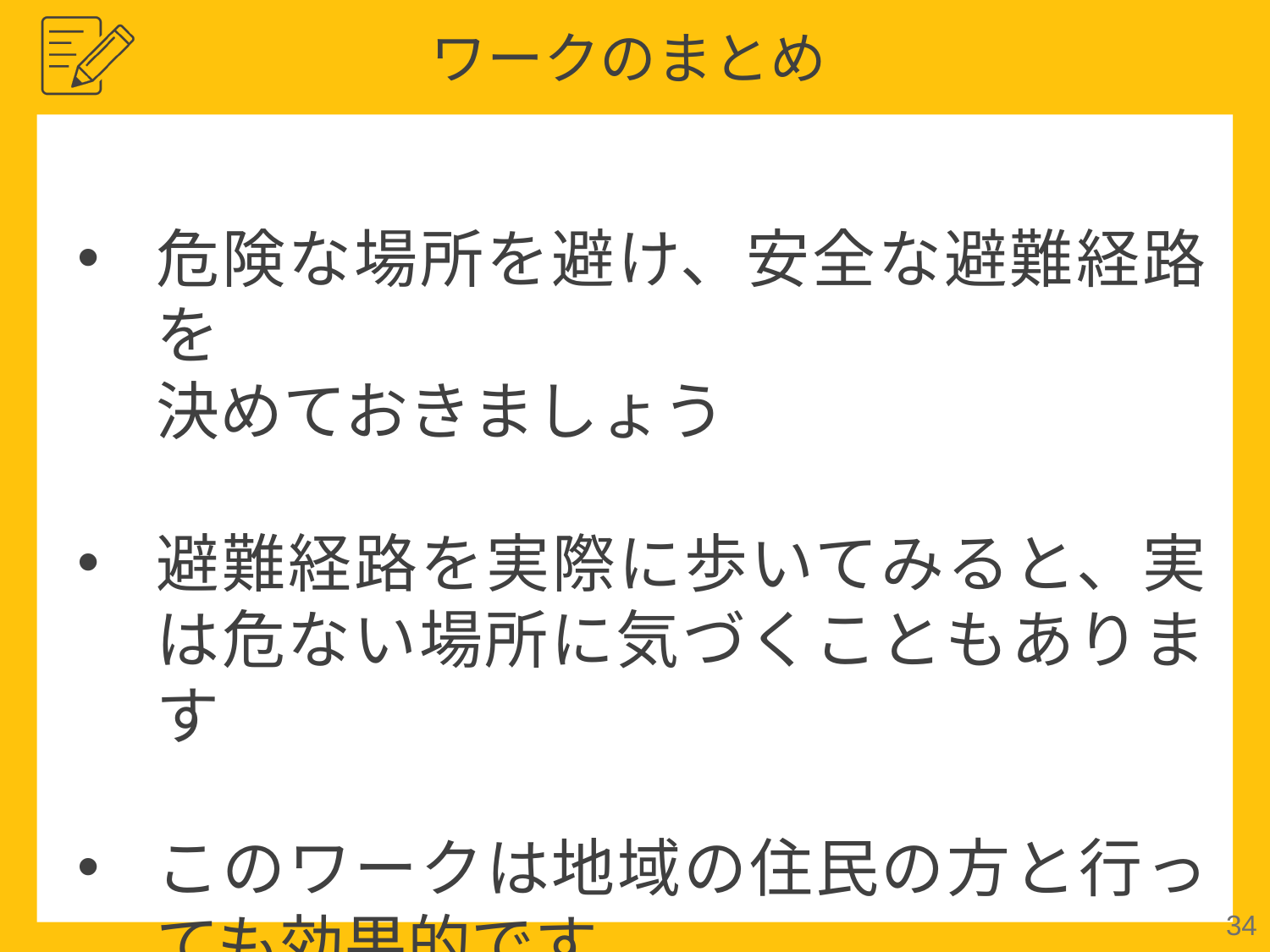

ワークのまとめ
危険な場所を避け、安全な避難経路を
決めておきましょう

避難経路を実際に歩いてみると、実は危ない場所に気づくこともあります

このワークは地域の住民の方と行っても効果的です
34